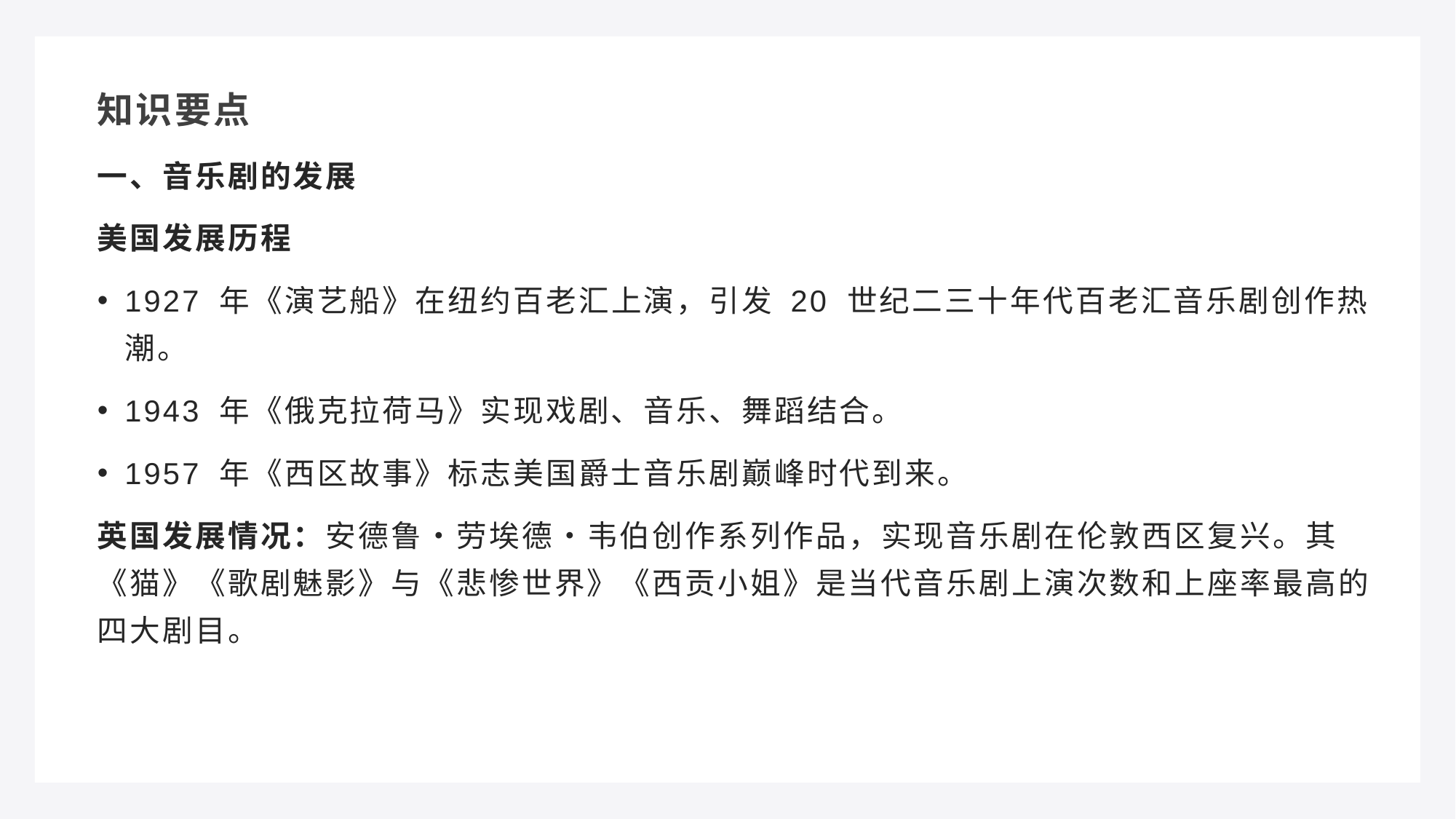

知识要点
一、音乐剧的发展
美国发展历程
1927 年《演艺船》在纽约百老汇上演，引发 20 世纪二三十年代百老汇音乐剧创作热潮。
1943 年《俄克拉荷马》实现戏剧、音乐、舞蹈结合。
1957 年《西区故事》标志美国爵士音乐剧巅峰时代到来。
英国发展情况：安德鲁・劳埃德・韦伯创作系列作品，实现音乐剧在伦敦西区复兴。其《猫》《歌剧魅影》与《悲惨世界》《西贡小姐》是当代音乐剧上演次数和上座率最高的四大剧目。